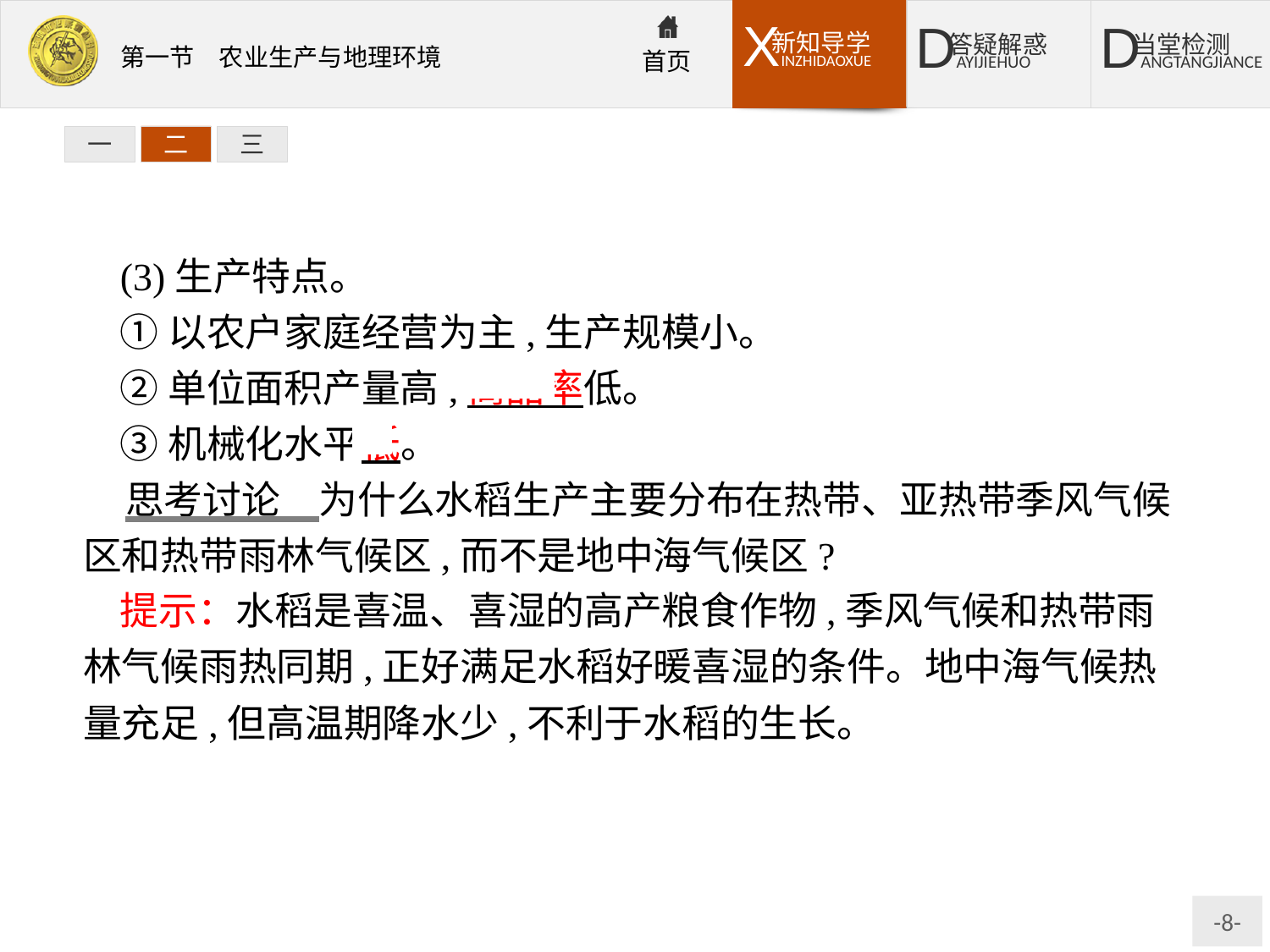

一
二
三
(3)生产特点。
①以农户家庭经营为主,生产规模小。
②单位面积产量高,商品率低。
③机械化水平低。
思考讨论　为什么水稻生产主要分布在热带、亚热带季风气候区和热带雨林气候区,而不是地中海气候区?
提示：水稻是喜温、喜湿的高产粮食作物,季风气候和热带雨林气候雨热同期,正好满足水稻好暖喜湿的条件。地中海气候热量充足,但高温期降水少,不利于水稻的生长。